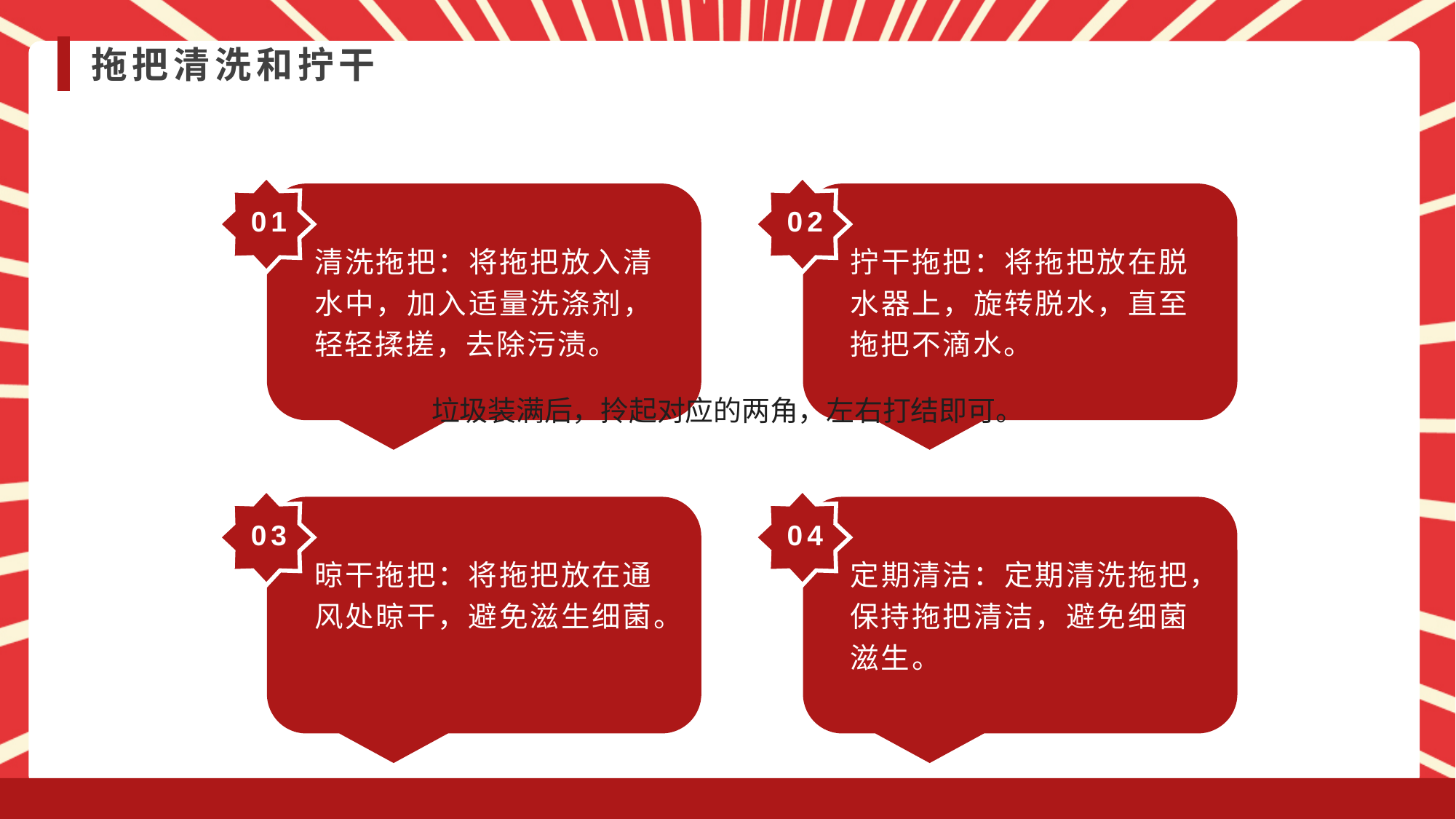

拖把清洗和拧干

01
02
清洗拖把：将拖把放入清水中，加入适量洗涤剂，轻轻揉搓，去除污渍。
拧干拖把：将拖把放在脱水器上，旋转脱水，直至拖把不滴水。
垃圾装满后，拎起对应的两角，左右打结即可。

03
04
晾干拖把：将拖把放在通风处晾干，避免滋生细菌。
定期清洁：定期清洗拖把，保持拖把清洁，避免细菌滋生。